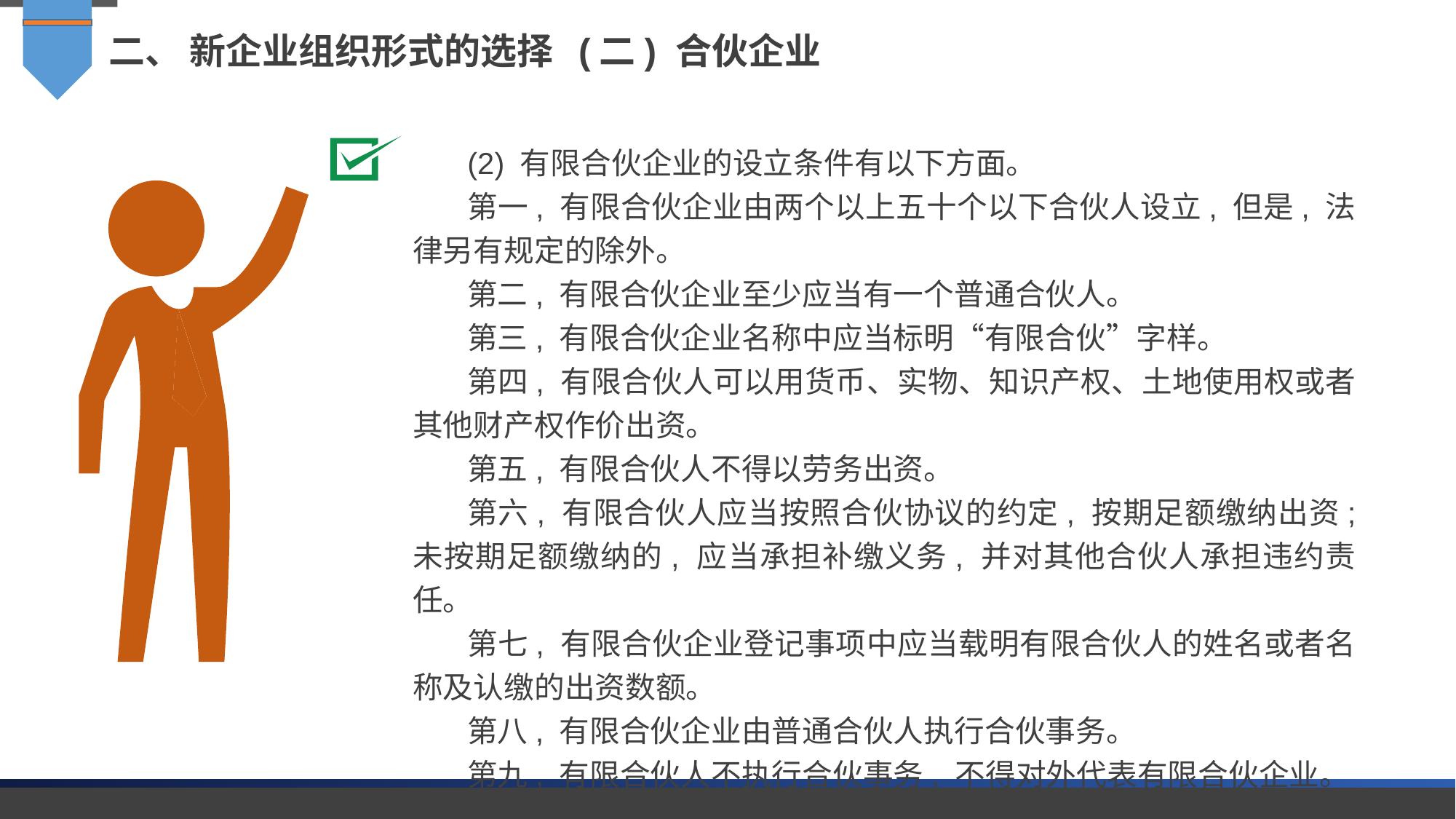

二、 新企业组织形式的选择  (二) 合伙企业
(2) 有限合伙企业的设立条件有以下方面。
第一, 有限合伙企业由两个以上五十个以下合伙人设立, 但是, 法律另有规定的除外。
第二, 有限合伙企业至少应当有一个普通合伙人。
第三, 有限合伙企业名称中应当标明“有限合伙”字样。
第四, 有限合伙人可以用货币、实物、知识产权、土地使用权或者其他财产权作价出资。
第五, 有限合伙人不得以劳务出资。
第六, 有限合伙人应当按照合伙协议的约定, 按期足额缴纳出资; 未按期足额缴纳的, 应当承担补缴义务, 并对其他合伙人承担违约责任。
第七, 有限合伙企业登记事项中应当载明有限合伙人的姓名或者名称及认缴的出资数额。
第八, 有限合伙企业由普通合伙人执行合伙事务。
第九, 有限合伙人不执行合伙事务, 不得对外代表有限合伙企业。